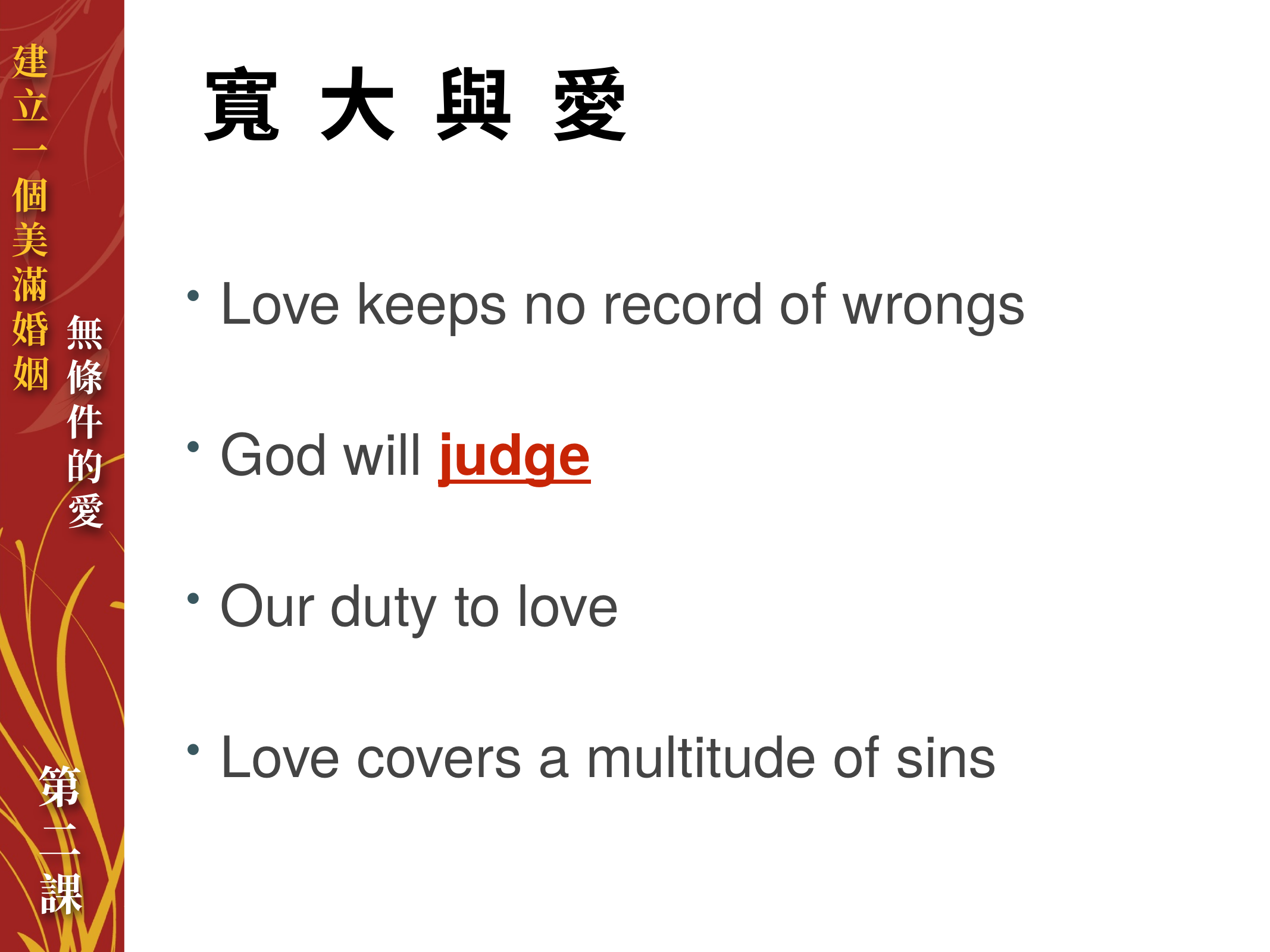

寬大與愛
Love keeps no record of wrongs
God will judge
Our duty to love
Love covers a multitude of sins